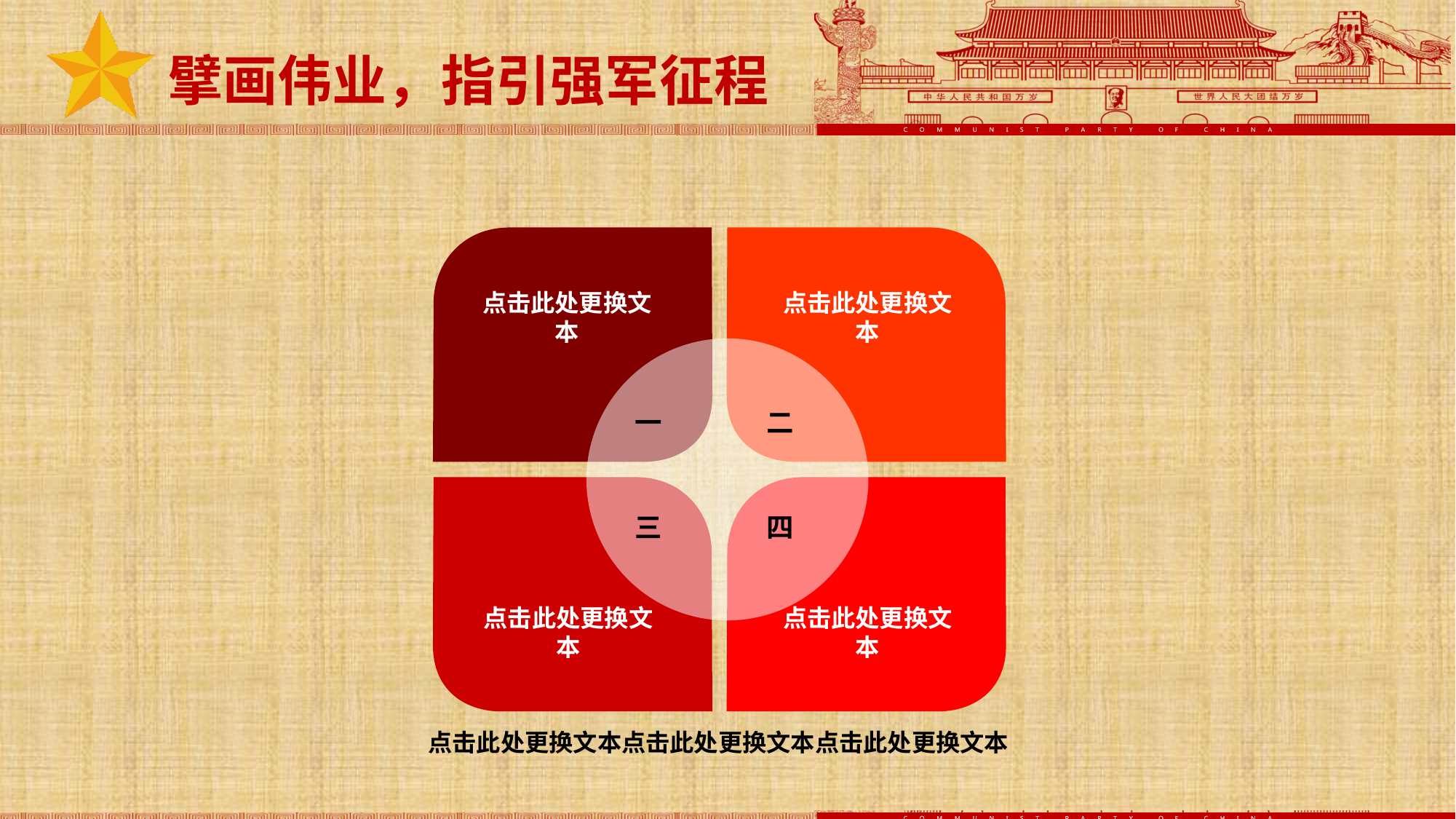

擘画伟业，指引强军征程

点击此处更换文本
点击此处更换文本

一
二

三
四
点击此处更换文本
点击此处更换文本
点击此处更换文本点击此处更换文本点击此处更换文本